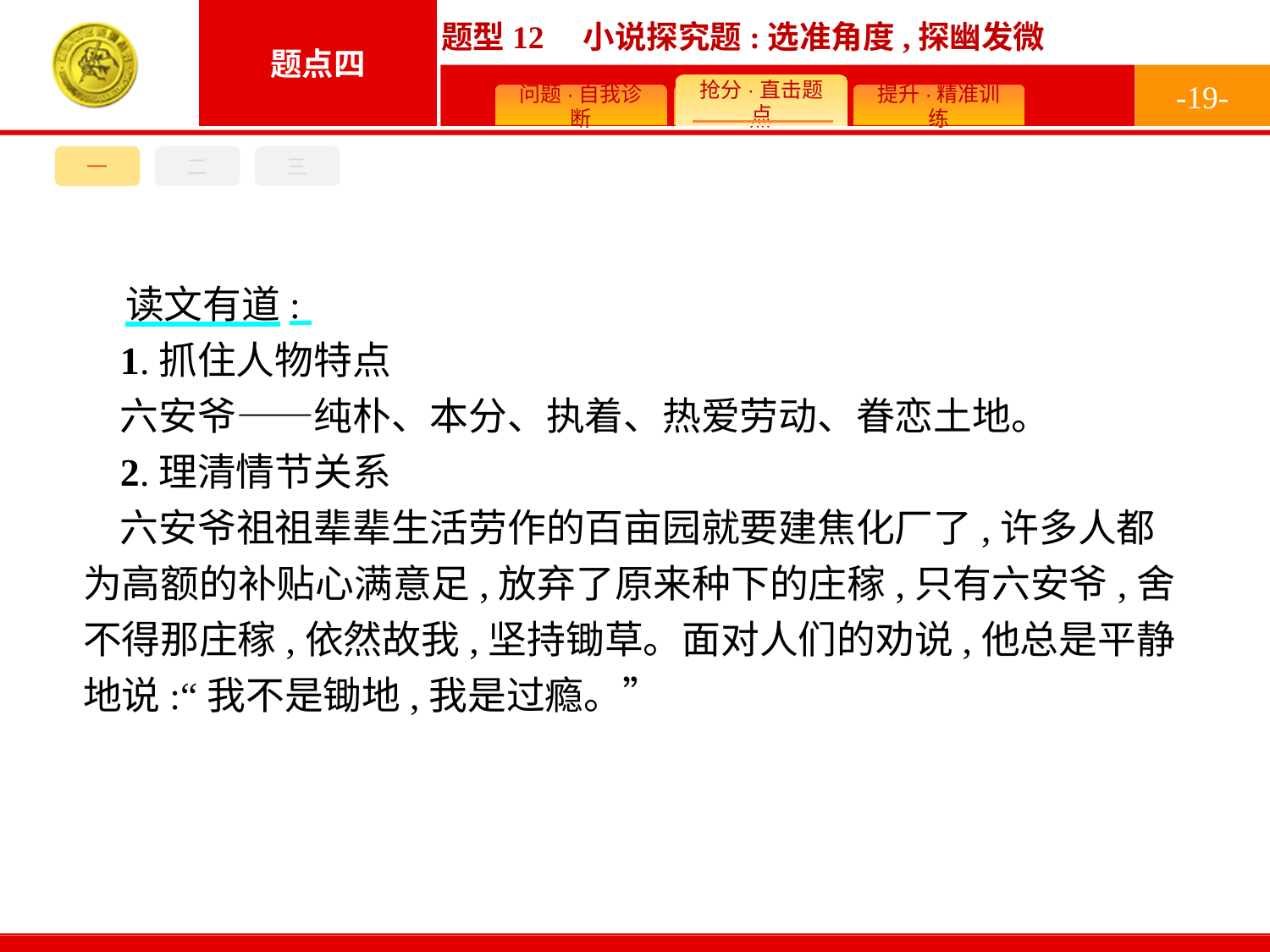

-19-
三
一
二
读文有道:
1.抓住人物特点
六安爷——纯朴、本分、执着、热爱劳动、眷恋土地。
2.理清情节关系
六安爷祖祖辈辈生活劳作的百亩园就要建焦化厂了,许多人都为高额的补贴心满意足,放弃了原来种下的庄稼,只有六安爷,舍不得那庄稼,依然故我,坚持锄草。面对人们的劝说,他总是平静地说:“我不是锄地,我是过瘾。”